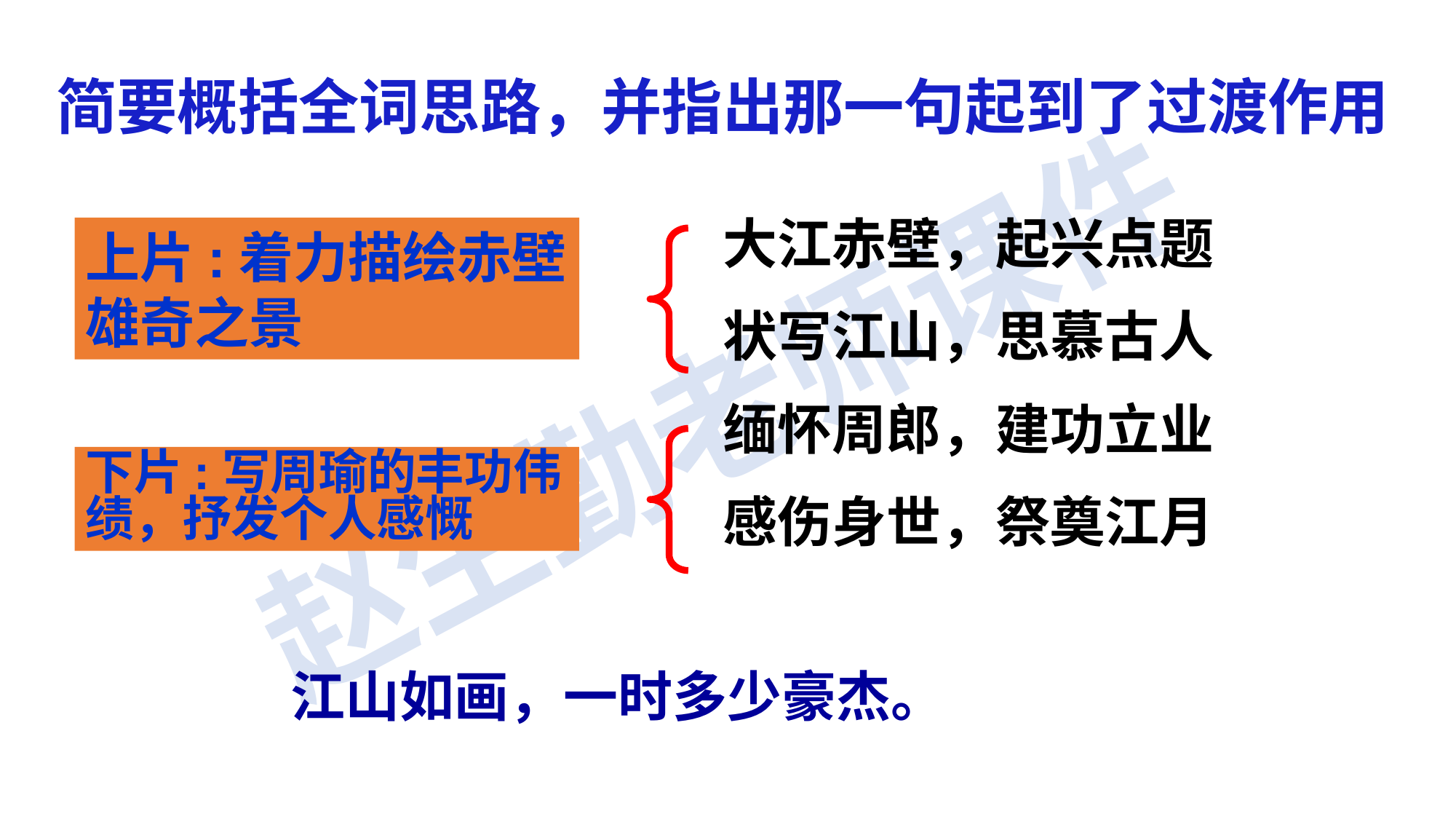

简要概括全词思路，并指出那一句起到了过渡作用
大江赤壁，起兴点题
状写江山，思慕古人
缅怀周郎，建功立业
感伤身世，祭奠江月
上片:着力描绘赤壁
雄奇之景

下片:写周瑜的丰功伟绩，抒发个人感慨
江山如画，一时多少豪杰。